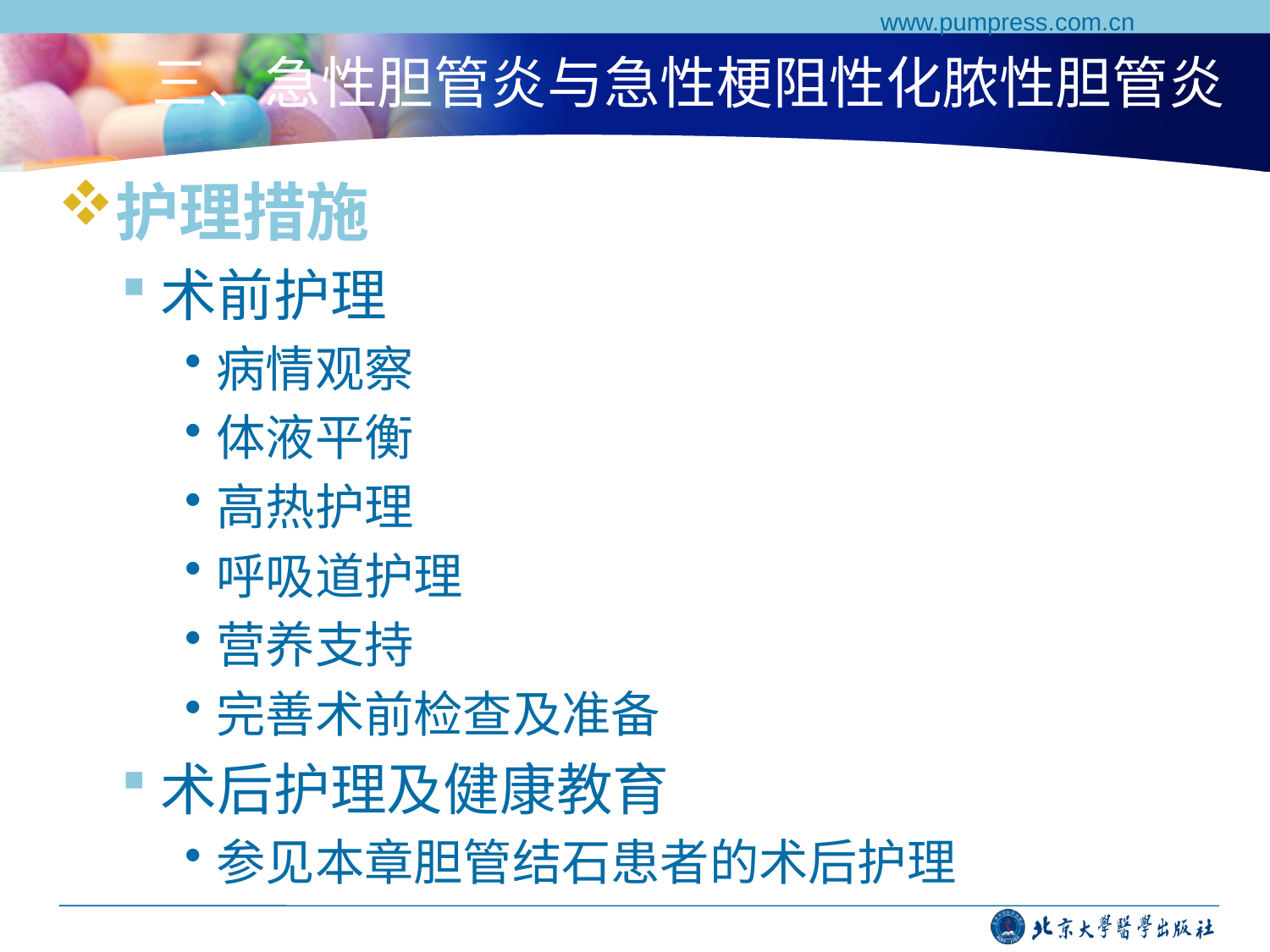

www.pumpress.com.cn
# 三、急性胆管炎与急性梗阻性化脓性胆管炎
护理措施
术前护理
病情观察
体液平衡
高热护理
呼吸道护理
营养支持
完善术前检查及准备
术后护理及健康教育
参见本章胆管结石患者的术后护理